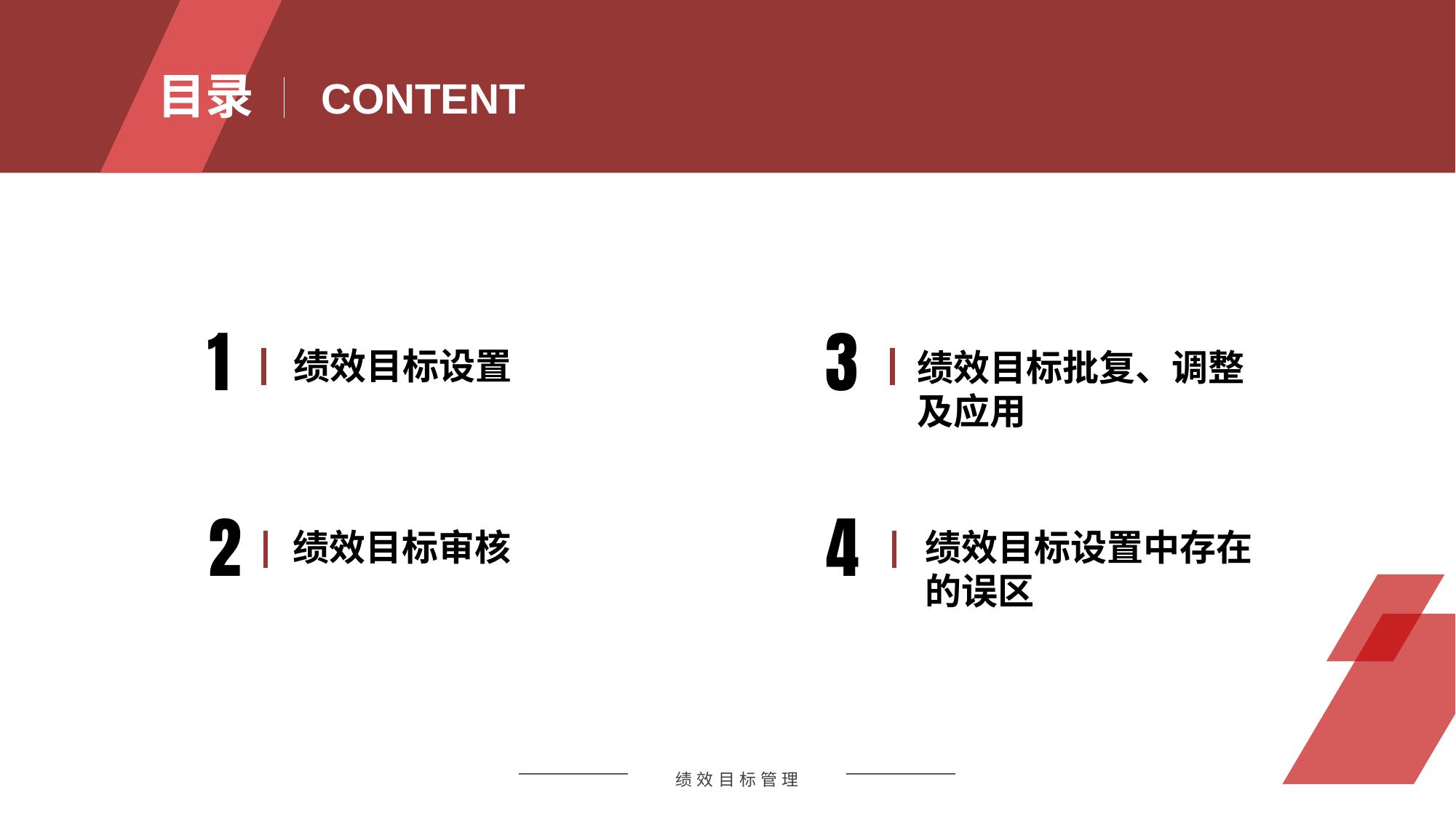

目录
CONTENT
1
3
绩效目标设置
绩效目标批复、调整及应用
2
4
绩效目标设置中存在的误区

绩效目标审核